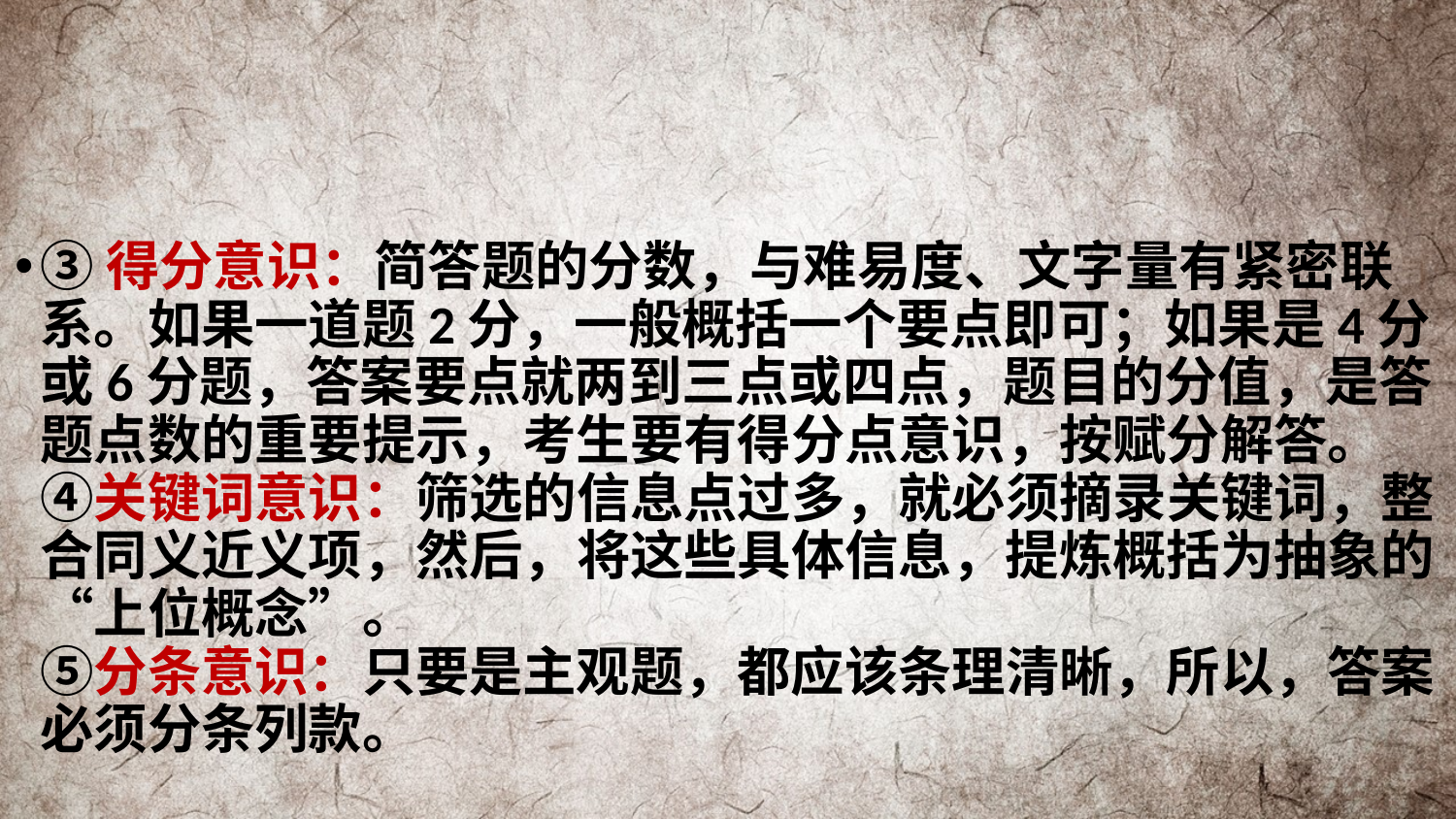

#

③得分意识：简答题的分数，与难易度、文字量有紧密联系。如果一道题2分，一般概括一个要点即可；如果是4分或6分题，答案要点就两到三点或四点，题目的分值，是答题点数的重要提示，考生要有得分点意识，按赋分解答。
④关键词意识：筛选的信息点过多，就必须摘录关键词，整合同义近义项，然后，将这些具体信息，提炼概括为抽象的“上位概念”。
⑤分条意识：只要是主观题，都应该条理清晰，所以，答案必须分条列款。